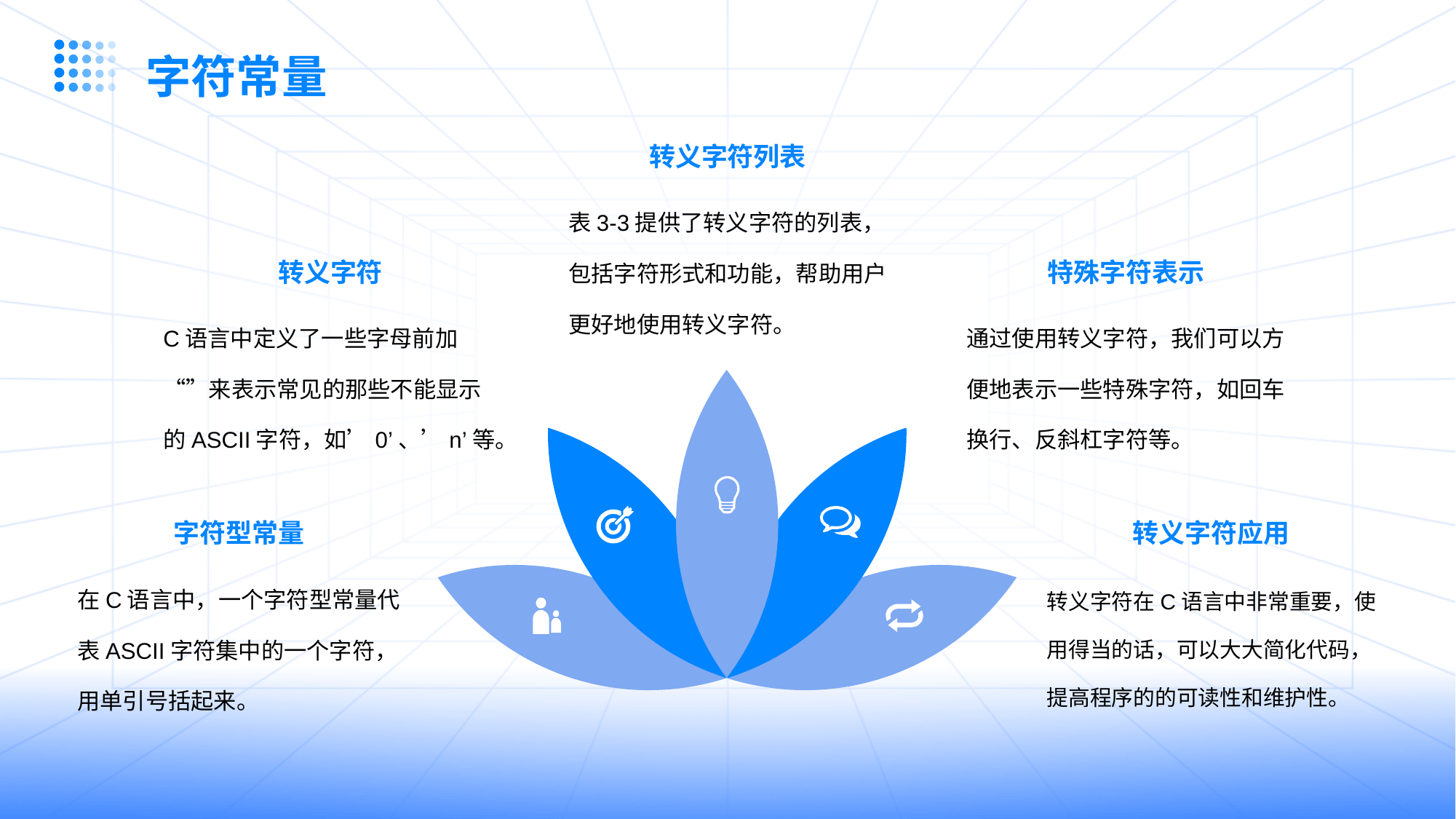

字符常量

转义字符列表
表3-3提供了转义字符的列表，包括字符形式和功能，帮助用户更好地使用转义字符。
转义字符
特殊字符表示
C语言中定义了一些字母前加“”来表示常见的那些不能显示的ASCII字符，如’0’、’n’等。
通过使用转义字符，我们可以方便地表示一些特殊字符，如回车换行、反斜杠字符等。

字符型常量
转义字符应用

在C语言中，一个字符型常量代表ASCII字符集中的一个字符，用单引号括起来。
转义字符在C语言中非常重要，使用得当的话，可以大大简化代码，提高程序的的可读性和维护性。